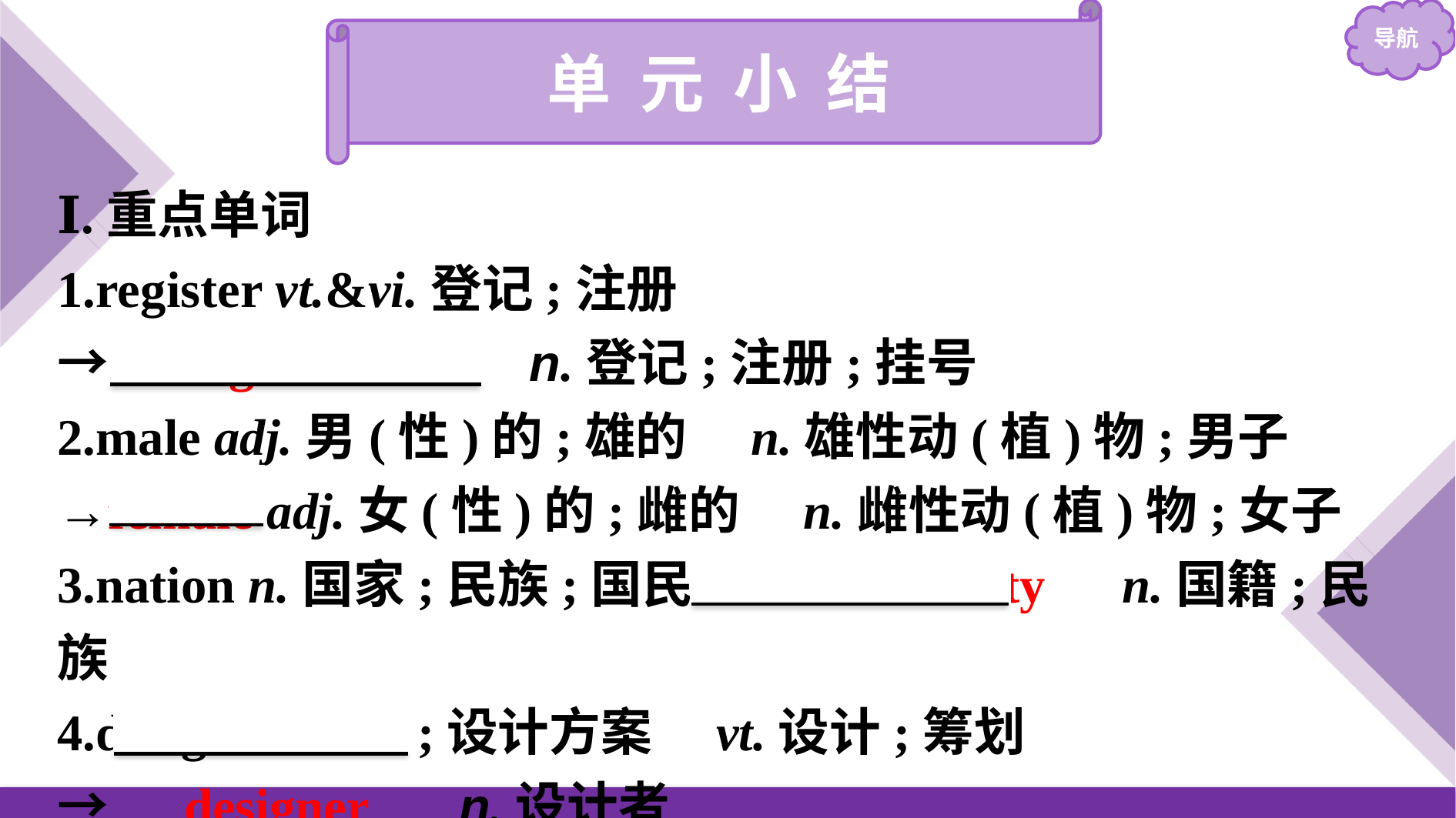

单  元  小  结
Ⅰ.重点单词
1.register vt.&vi.登记;注册
→　registration　 n.登记;注册;挂号
2.male adj.男(性)的;雄的　n.雄性动(植)物;男子
→female adj.女(性)的;雌的　n.雌性动(植)物;女子
3.nation n.国家;民族;国民→　nationality　n.国籍;民族
4.design n.设计;设计方案　vt.设计;筹划
→　designer　 n.设计者